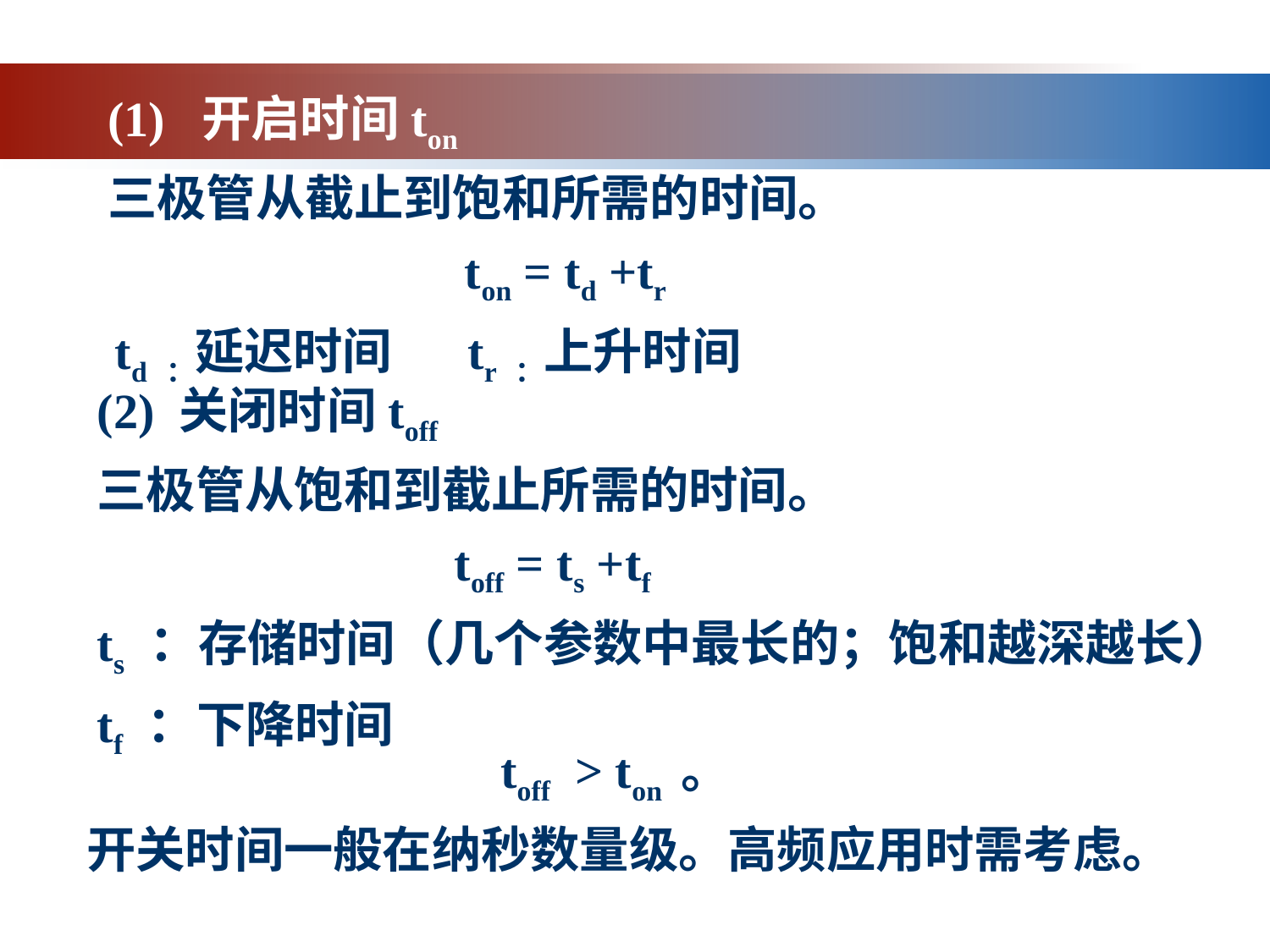

(1)  开启时间ton
三极管从截止到饱和所需的时间。
　　　　　　　ton = td +tr
 td ：延迟时间　　 tr ：上升时间
(2) 关闭时间toff
三极管从饱和到截止所需的时间。
　　　　　　　toff = ts +tf
ts ：存储时间（几个参数中最长的；饱和越深越长）
tf ：下降时间
toff  > ton 。
开关时间一般在纳秒数量级。高频应用时需考虑。
48